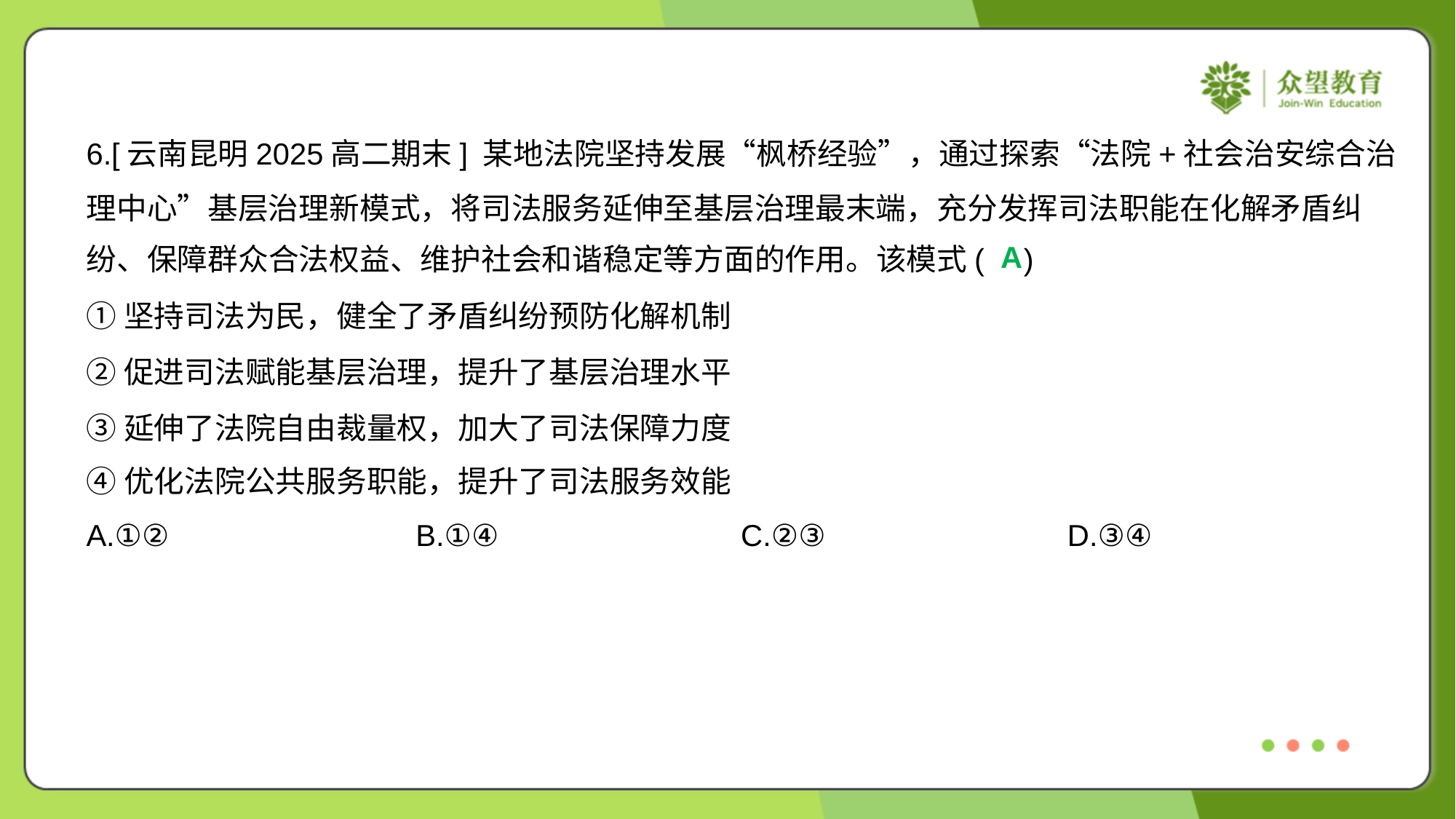

6.[云南昆明2025高二期末] 某地法院坚持发展“枫桥经验”，通过探索“法院+社会治安综合治
理中心”基层治理新模式，将司法服务延伸至基层治理最末端，充分发挥司法职能在化解矛盾纠
纷、保障群众合法权益、维护社会和谐稳定等方面的作用。该模式(     )
A
①坚持司法为民，健全了矛盾纠纷预防化解机制
②促进司法赋能基层治理，提升了基层治理水平
③延伸了法院自由裁量权，加大了司法保障力度
④优化法院公共服务职能，提升了司法服务效能
A.①②	B.①④	C.②③	D.③④